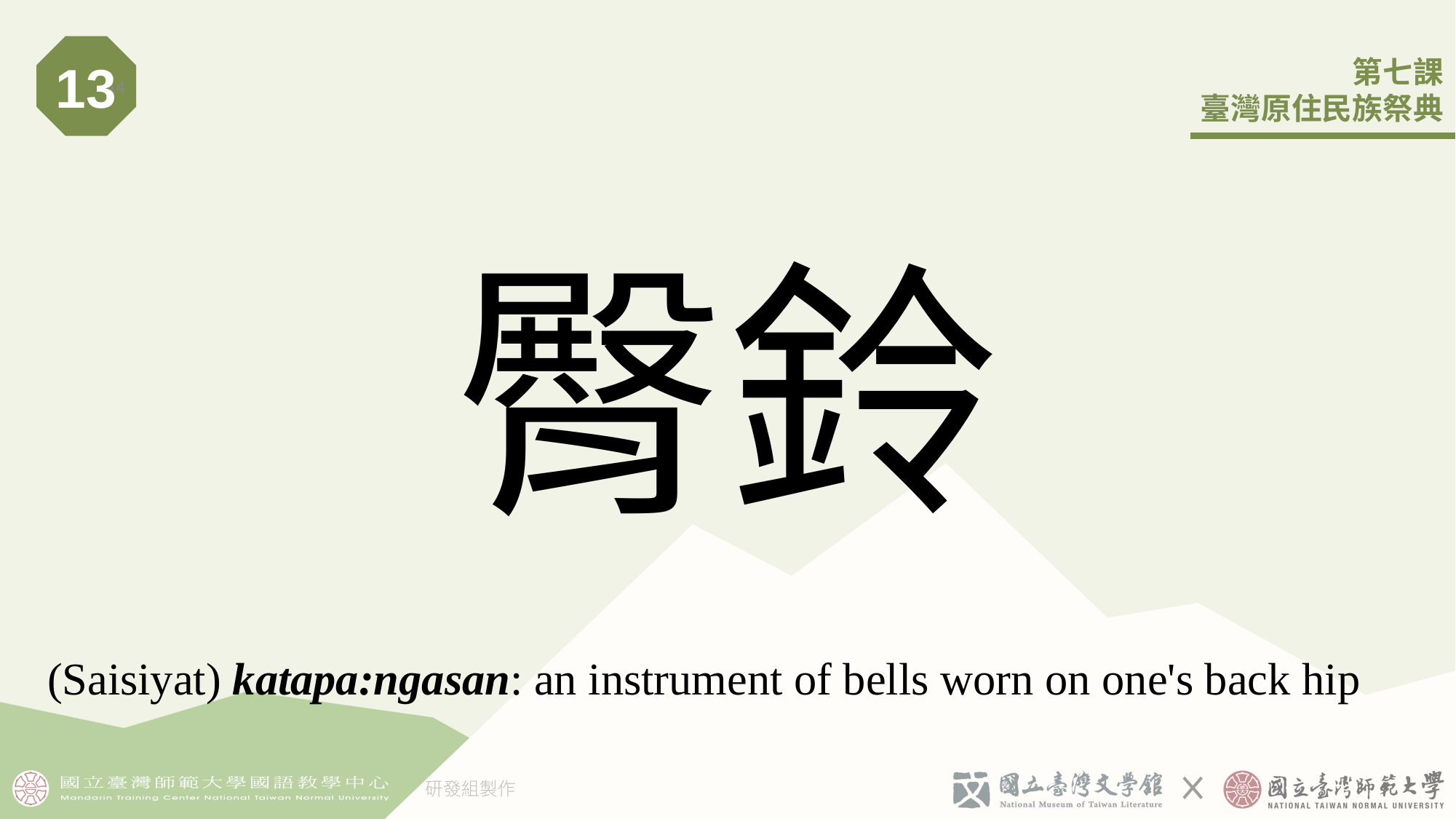

13
14
# 臀鈴
(Saisiyat) katapa:ngasan: an instrument of bells worn on one's back hip